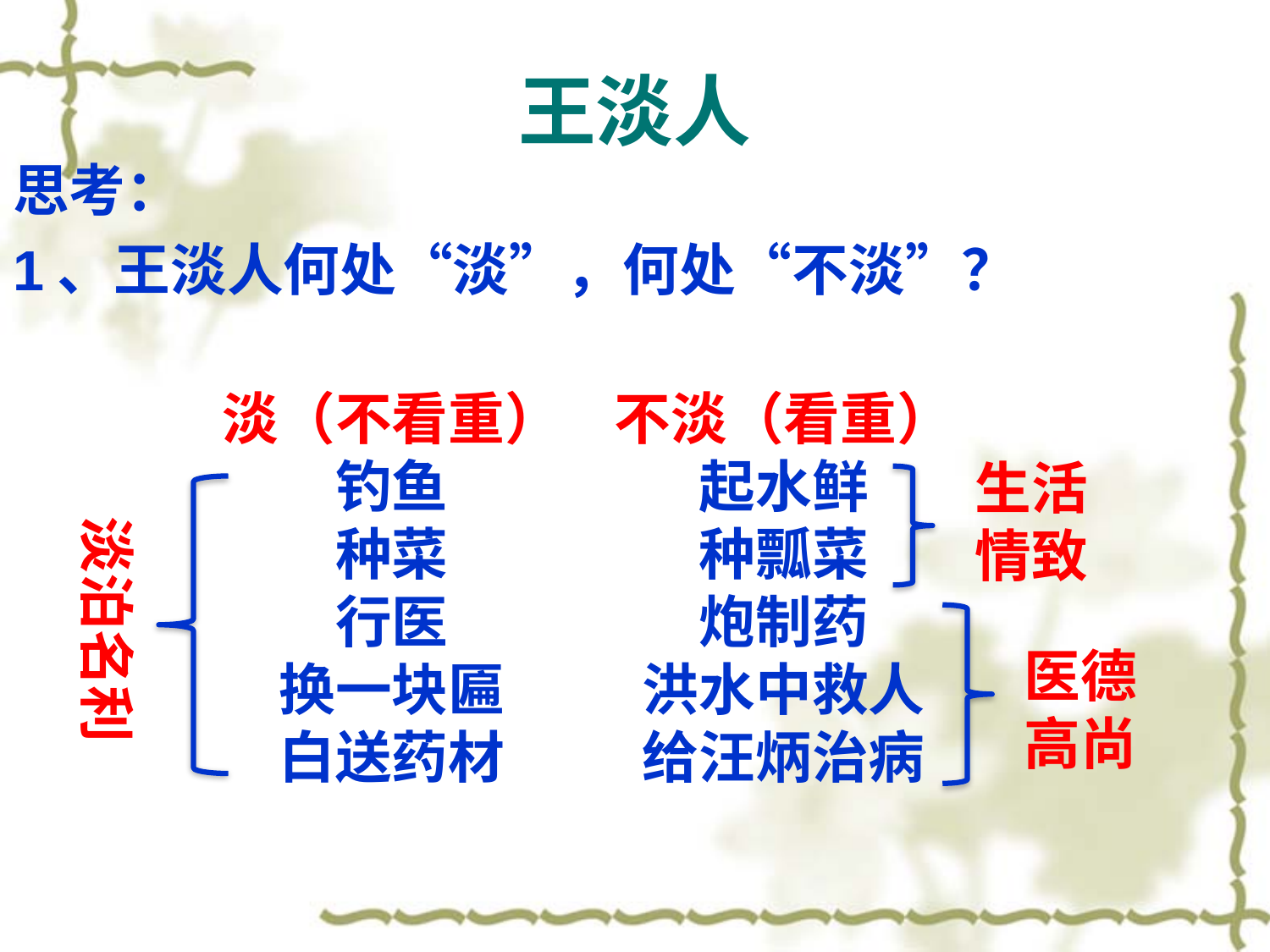

# 王淡人
思考：
1、王淡人何处“淡”，何处“不淡”？
淡（不看重）
钓鱼
种菜
行医
换一块匾
白送药材
不淡（看重）
起水鲜
种瓢菜
炮制药
洪水中救人
给汪炳治病
生活情致

淡泊名利

医德高尚